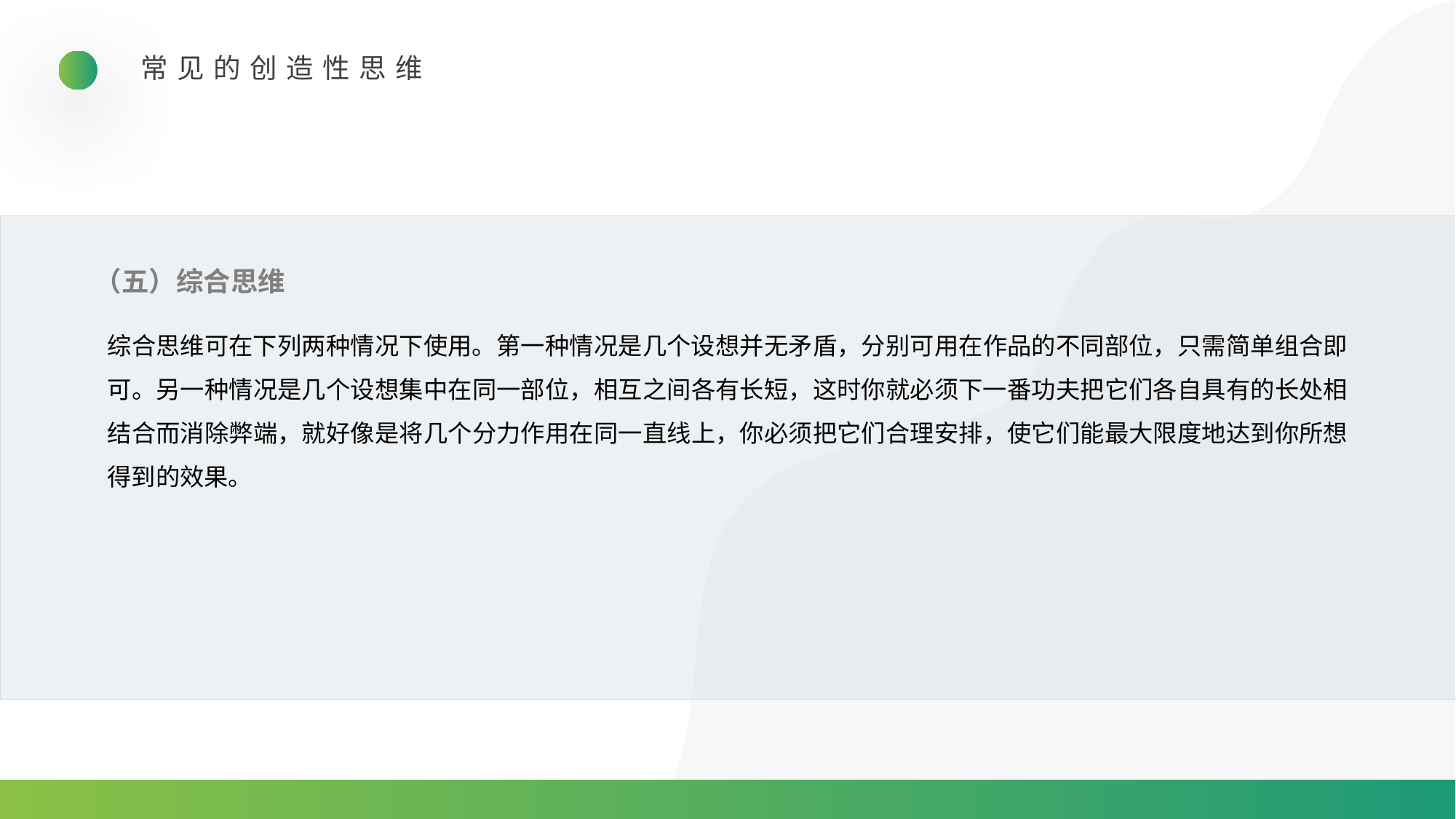

常见的创造性思维

（五）综合思维
综合思维可在下列两种情况下使用。第一种情况是几个设想并无矛盾，分别可用在作品的不同部位，只需简单组合即可。另一种情况是几个设想集中在同一部位，相互之间各有长短，这时你就必须下一番功夫把它们各自具有的长处相结合而消除弊端，就好像是将几个分力作用在同一直线上，你必须把它们合理安排，使它们能最大限度地达到你所想得到的效果。